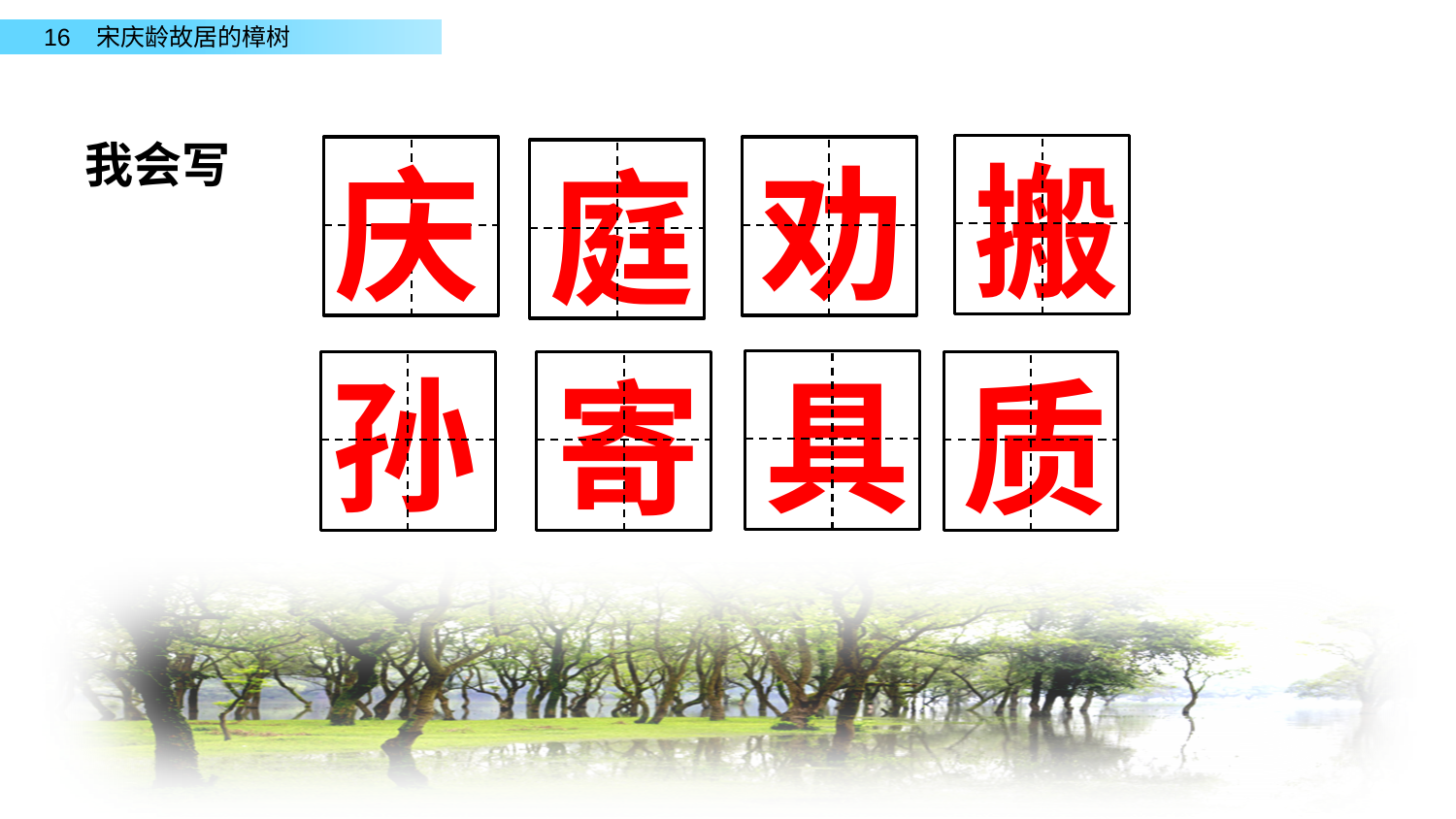

我会写

搬

庆
劝

庭
孙
具

质

寄